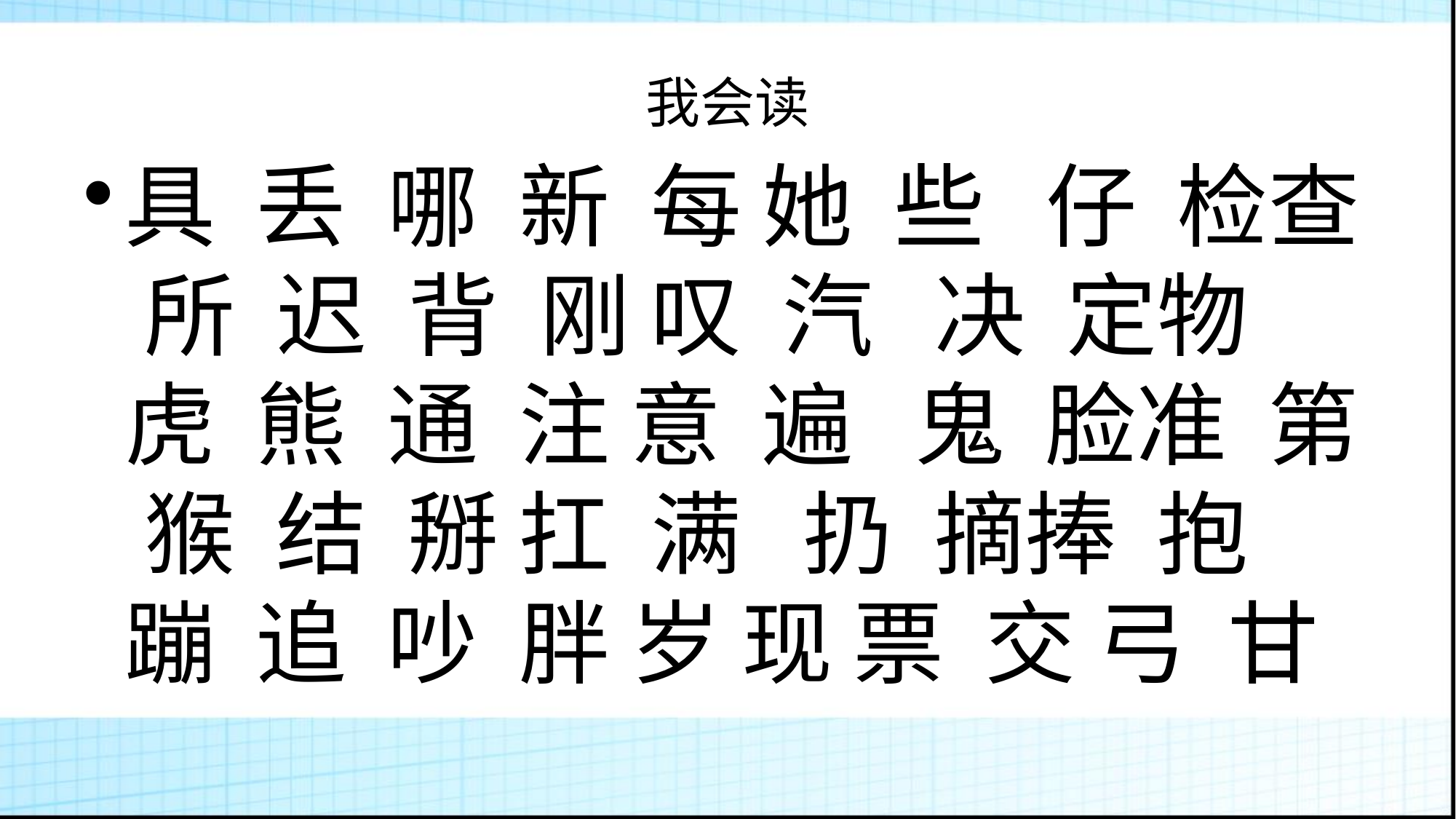

# 我会读
具  丢  哪  新  每 她  些   仔  检查  所  迟  背  刚 叹  汽   决  定物  虎  熊  通  注 意  遍   鬼  脸准  第  猴  结  掰 扛  满   扔  摘捧  抱  蹦  追  吵  胖 岁 现 票  交 弓  甘